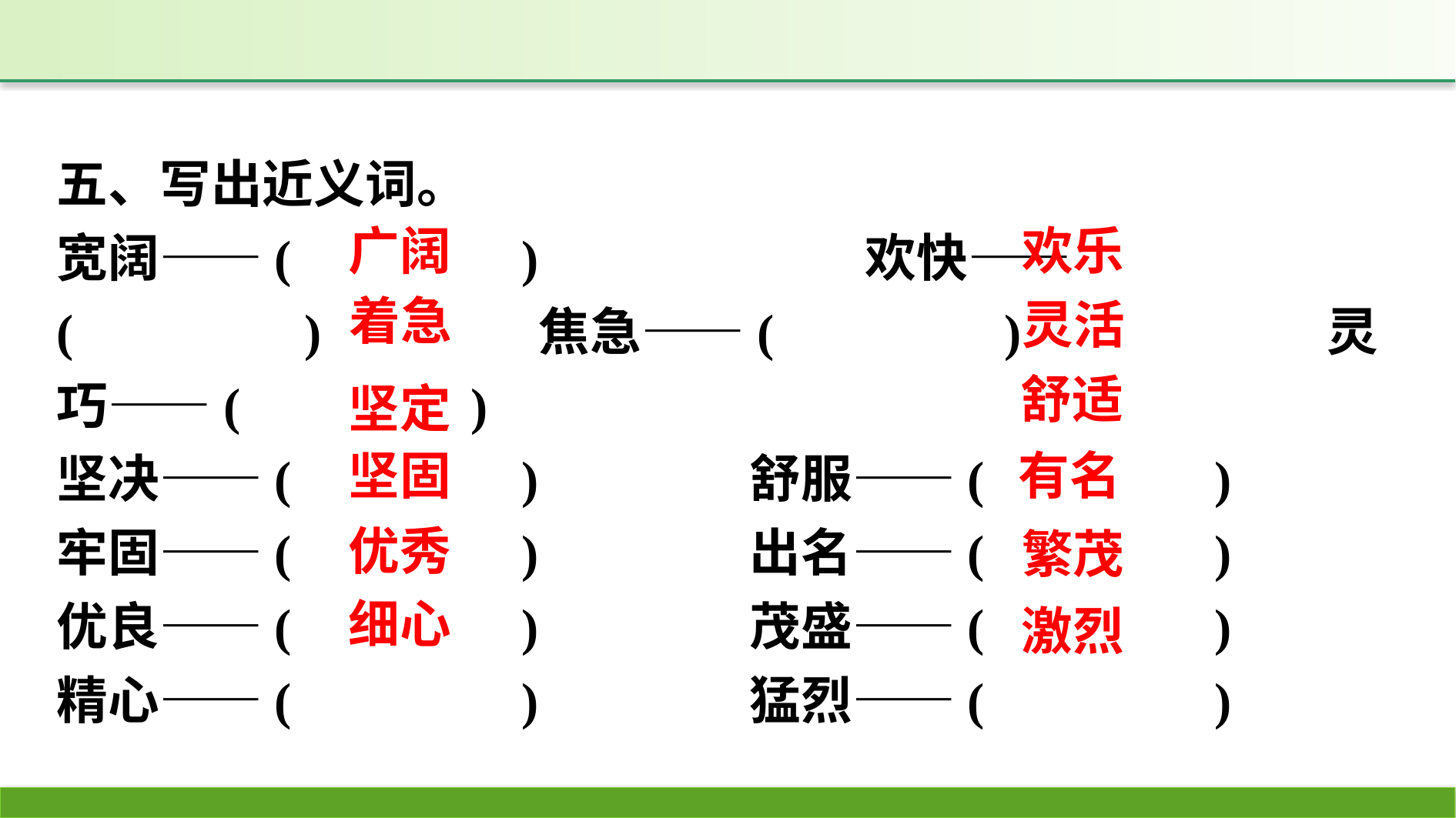

五、写出近义词。
宽阔——(　　　　)　　　　	欢快——(　　　　)　　　　焦急——(　　　　)			灵巧——(　　　　)
坚决——(　　　　)			舒服——(　　　　)
牢固——(　　　　)			出名——(　　　　)
优良——(　　　　)			茂盛——(　　　　)
精心——(　　　　)			猛烈——(　　　　)
广阔
欢乐
着急
灵活
舒适
坚定
坚固
有名
优秀
繁茂
细心
激烈